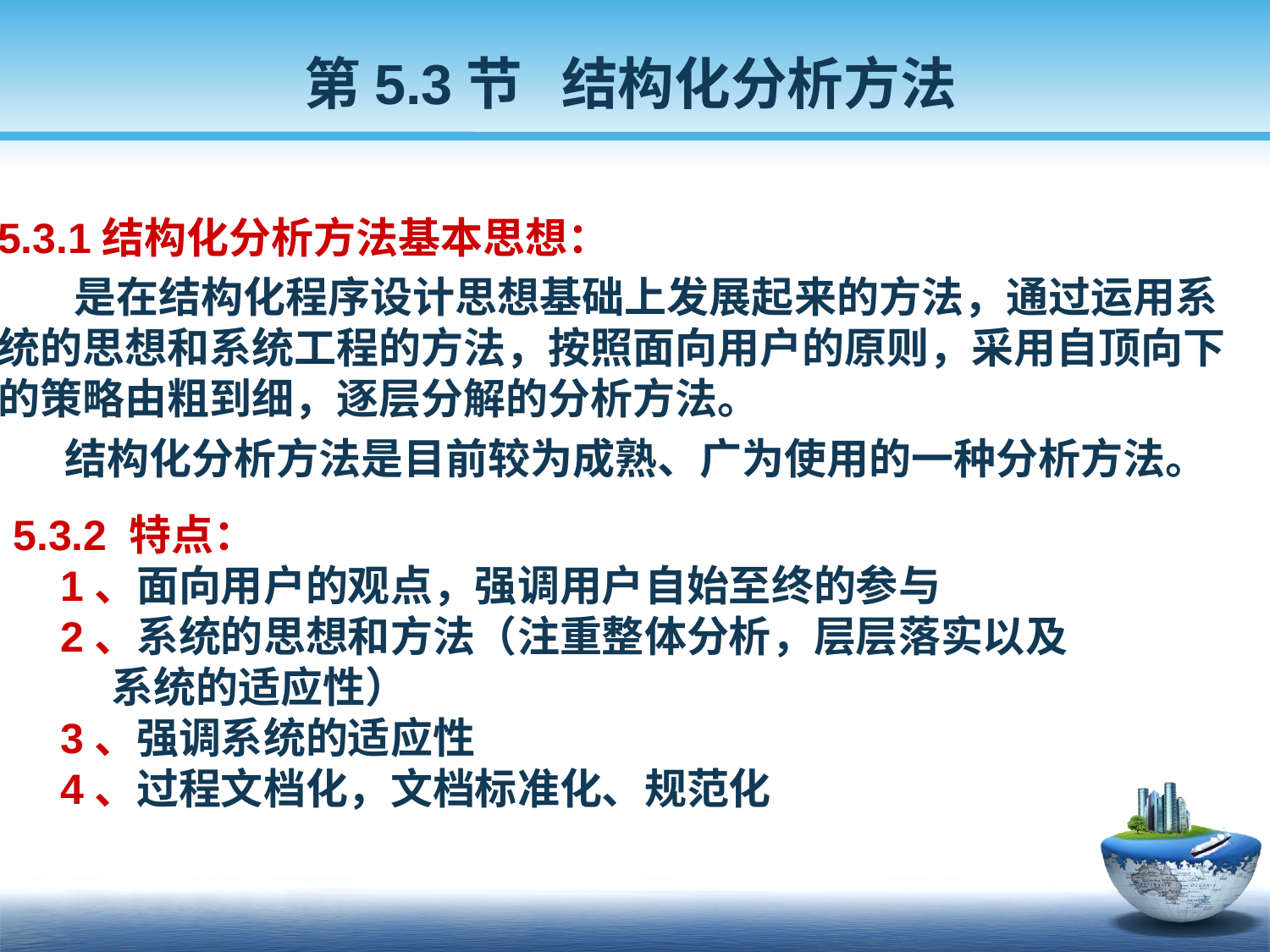

第5.3节   结构化分析方法

5.3.1结构化分析方法基本思想：
       是在结构化程序设计思想基础上发展起来的方法，通过运用系统的思想和系统工程的方法，按照面向用户的原则，采用自顶向下的策略由粗到细，逐层分解的分析方法。
      结构化分析方法是目前较为成熟、广为使用的一种分析方法。
   5.3.2 特点：
       1、面向用户的观点，强调用户自始至终的参与
       2、系统的思想和方法（注重整体分析，层层落实以及
             系统的适应性）
       3、强调系统的适应性
       4、过程文档化，文档标准化、规范化